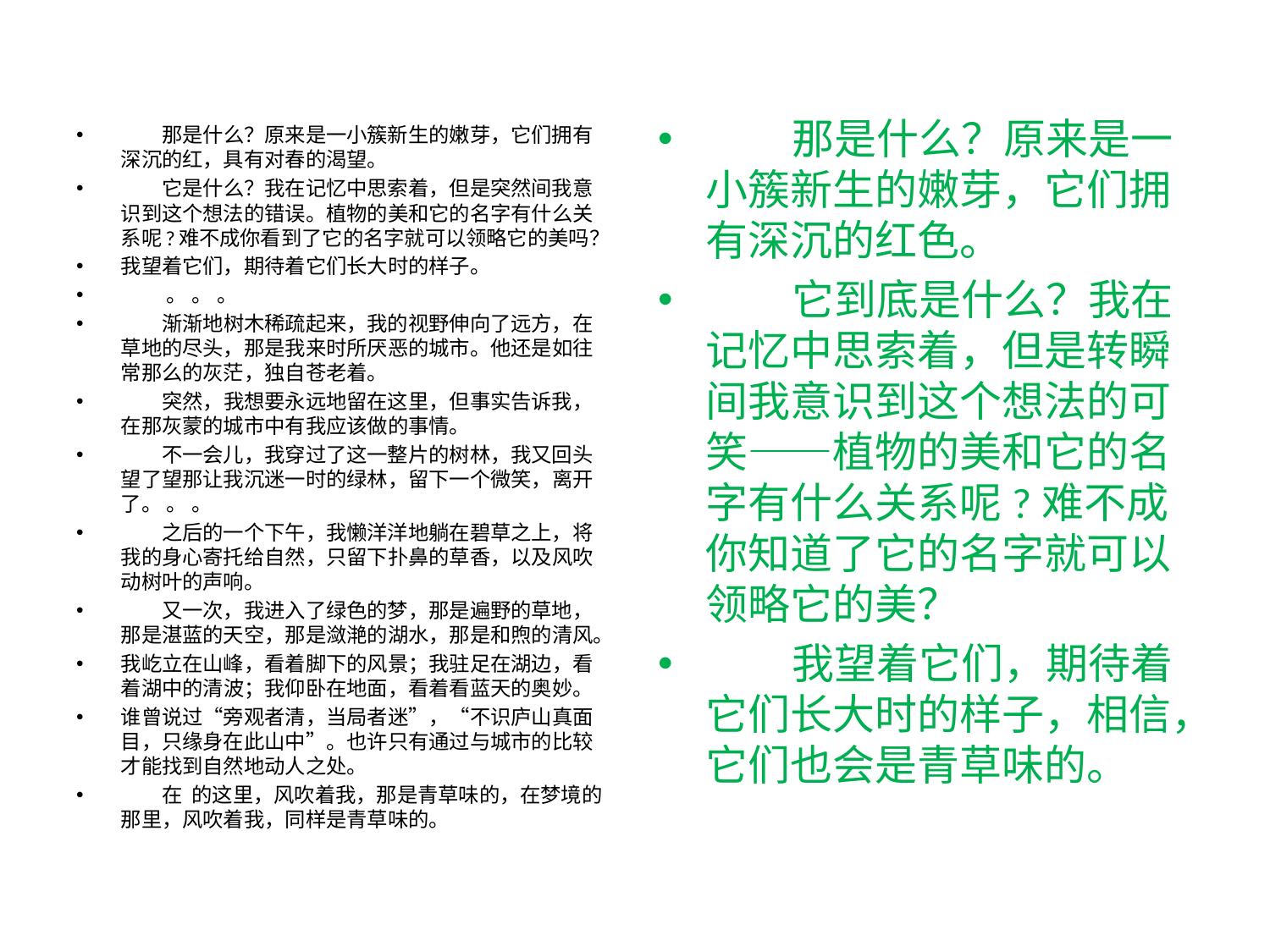

#

        那是什么？原来是一小簇新生的嫩芽，它们拥有深沉的红色。
        它到底是什么？我在记忆中思索着，但是转瞬间我意识到这个想法的可笑——植物的美和它的名字有什么关系呢?难不成你知道了它的名字就可以领略它的美？
        我望着它们，期待着它们长大时的样子，相信，它们也会是青草味的。
        那是什么？原来是一小簇新生的嫩芽，它们拥有深沉的红，具有对春的渴望。
        它是什么？我在记忆中思索着，但是突然间我意识到这个想法的错误。植物的美和它的名字有什么关系呢?难不成你看到了它的名字就可以领略它的美吗？
我望着它们，期待着它们长大时的样子。
         。 。 。
        渐渐地树木稀疏起来，我的视野伸向了远方，在草地的尽头，那是我来时所厌恶的城市。他还是如往常那么的灰茫，独自苍老着。
        突然，我想要永远地留在这里，但事实告诉我，在那灰蒙的城市中有我应该做的事情。
        不一会儿，我穿过了这一整片的树林，我又回头望了望那让我沉迷一时的绿林，留下一个微笑，离开了。 。 。
        之后的一个下午，我懒洋洋地躺在碧草之上，将我的身心寄托给自然，只留下扑鼻的草香，以及风吹动树叶的声响。
        又一次，我进入了绿色的梦，那是遍野的草地，那是湛蓝的天空，那是潋滟的湖水，那是和煦的清风。
我屹立在山峰，看着脚下的风景；我驻足在湖边，看着湖中的清波；我仰卧在地面，看着看蓝天的奥妙。
谁曾说过“旁观者清，当局者迷”，“不识庐山真面目，只缘身在此山中”。也许只有通过与城市的比较才能找到自然地动人之处。
        在  的这里，风吹着我，那是青草味的，在梦境的那里，风吹着我，同样是青草味的。